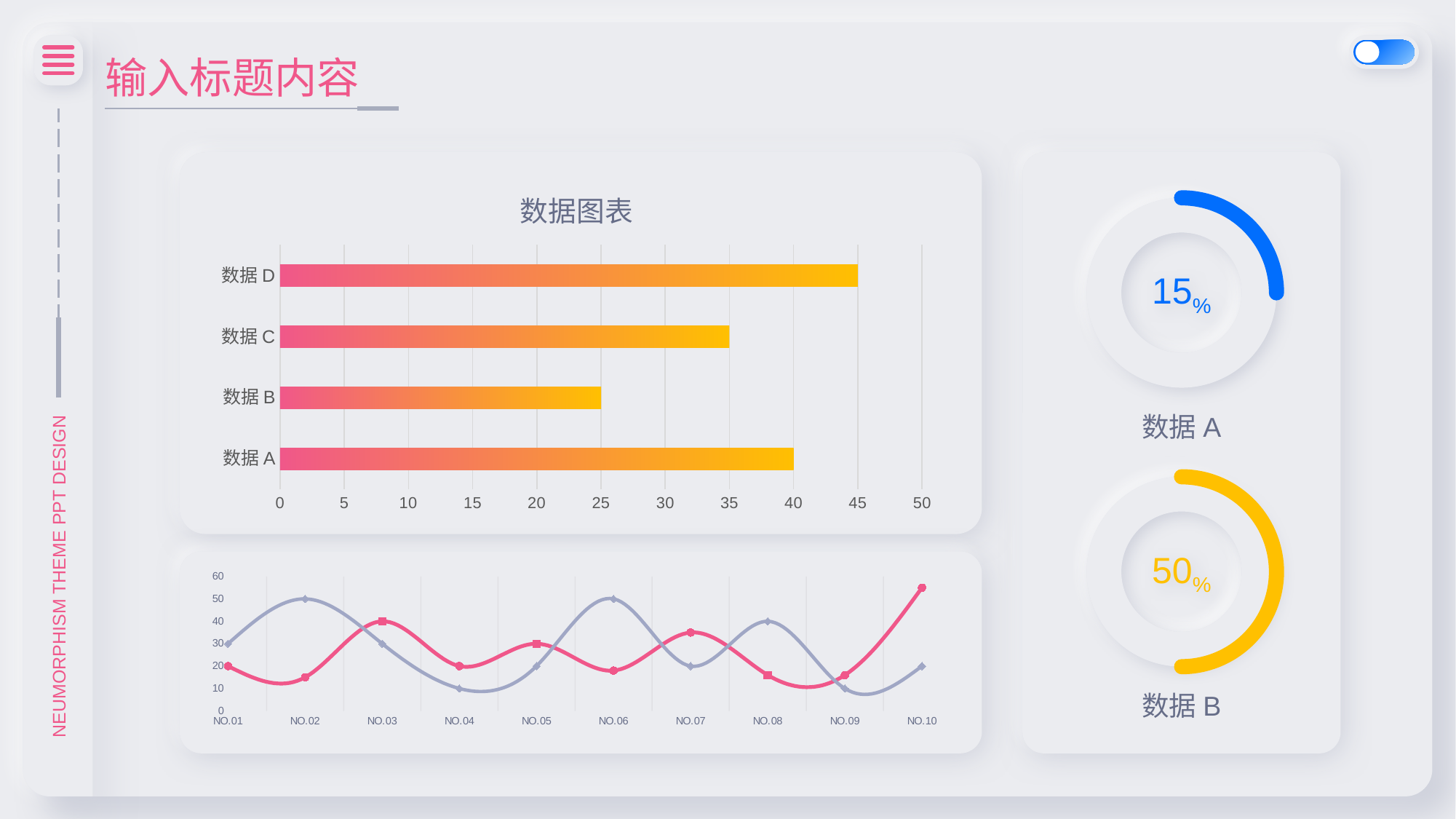

输入标题内容

15%

数据A

50%

数据B

### Chart: 数据图表

| Category | 数据 |
|---|---|
| 数据A | 40.0 |
| 数据B | 25.0 |
| 数据C | 35.0 |
| 数据D | 45.0 |

### Chart

| Category | 数据A | 数据B |
|---|---|---|
| NO.01 | 20.0 | 30.0 |
| NO.02 | 15.0 | 50.0 |
| NO.03 | 40.0 | 30.0 |
| NO.04 | 20.0 | 10.0 |
| NO.05 | 30.0 | 20.0 |
| NO.06 | 18.0 | 50.0 |
| NO.07 | 35.0 | 20.0 |
| NO.08 | 16.0 | 40.0 |
| NO.09 | 16.0 | 10.0 |
| NO.10 | 55.0 | 20.0 |